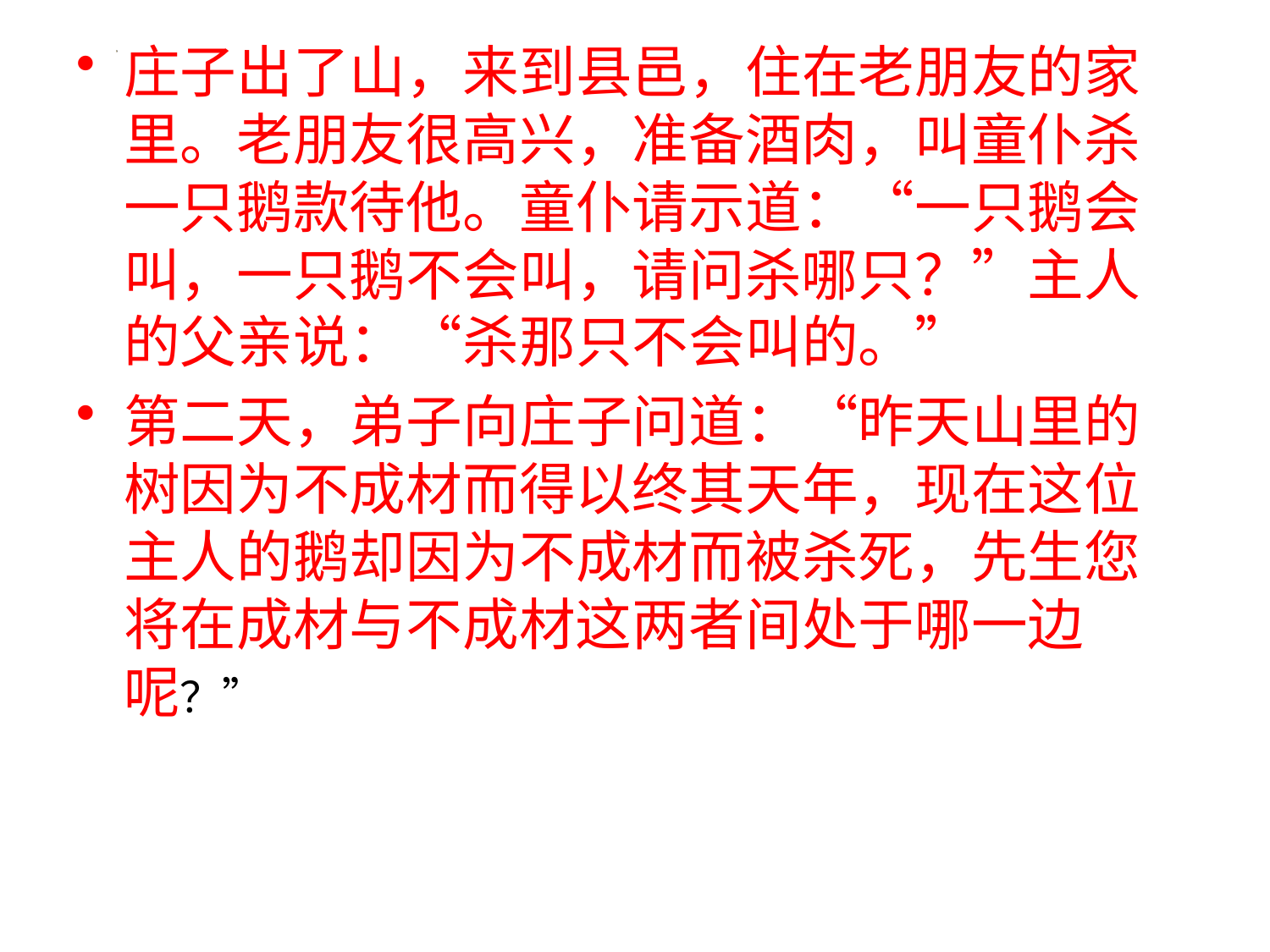

庄子出了山，来到县邑，住在老朋友的家里。老朋友很高兴，准备酒肉，叫童仆杀一只鹅款待他。童仆请示道：“一只鹅会叫，一只鹅不会叫，请问杀哪只？”主人的父亲说：“杀那只不会叫的。”
第二天，弟子向庄子问道：“昨天山里的树因为不成材而得以终其天年，现在这位主人的鹅却因为不成材而被杀死，先生您将在成材与不成材这两者间处于哪一边呢？”